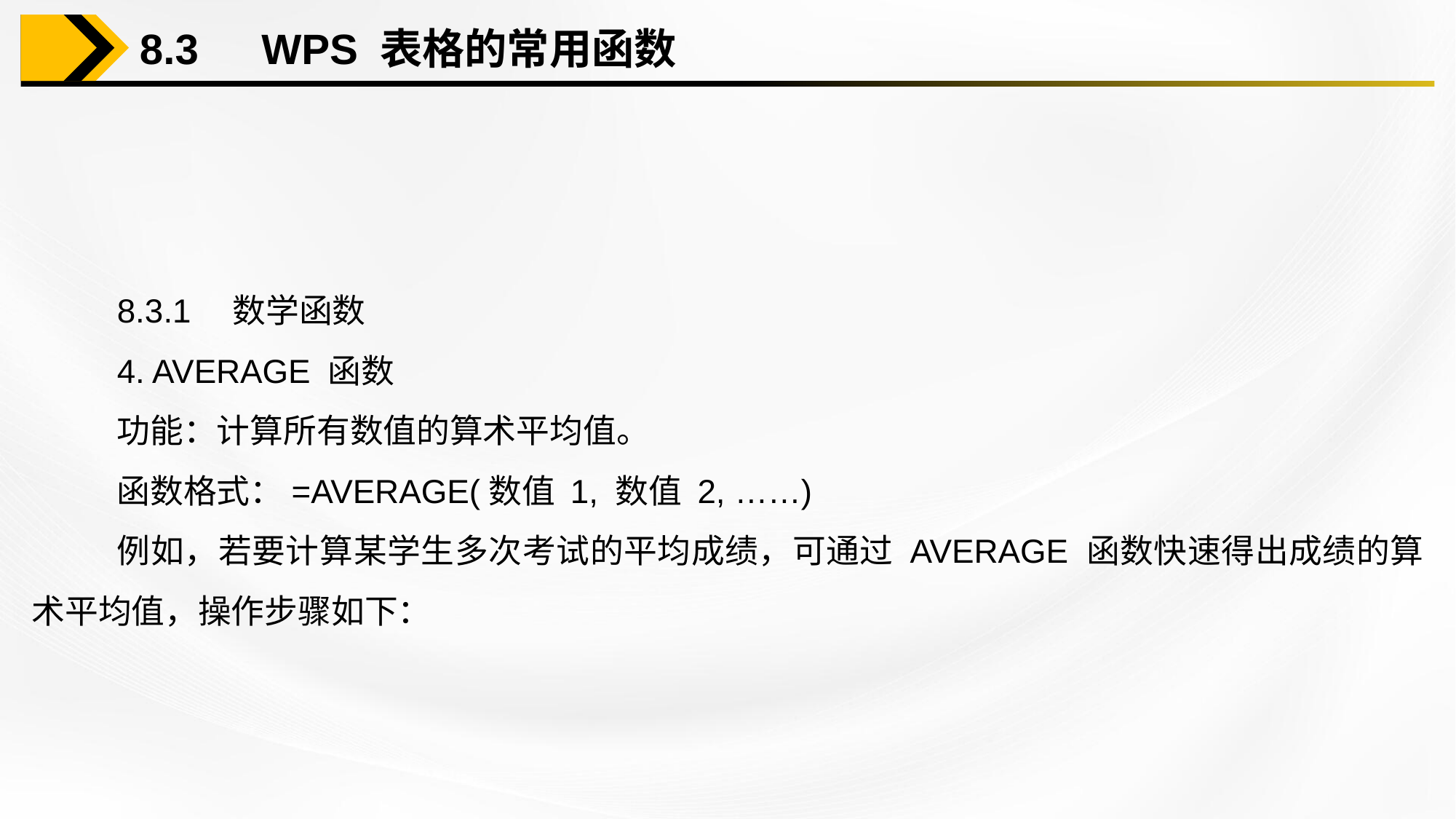

8.3　WPS 表格的常用函数
8.3.1　数学函数
4. AVERAGE 函数
功能：计算所有数值的算术平均值。
函数格式：=AVERAGE(数值 1, 数值 2, ……)
例如，若要计算某学生多次考试的平均成绩，可通过 AVERAGE 函数快速得出成绩的算术平均值，操作步骤如下：